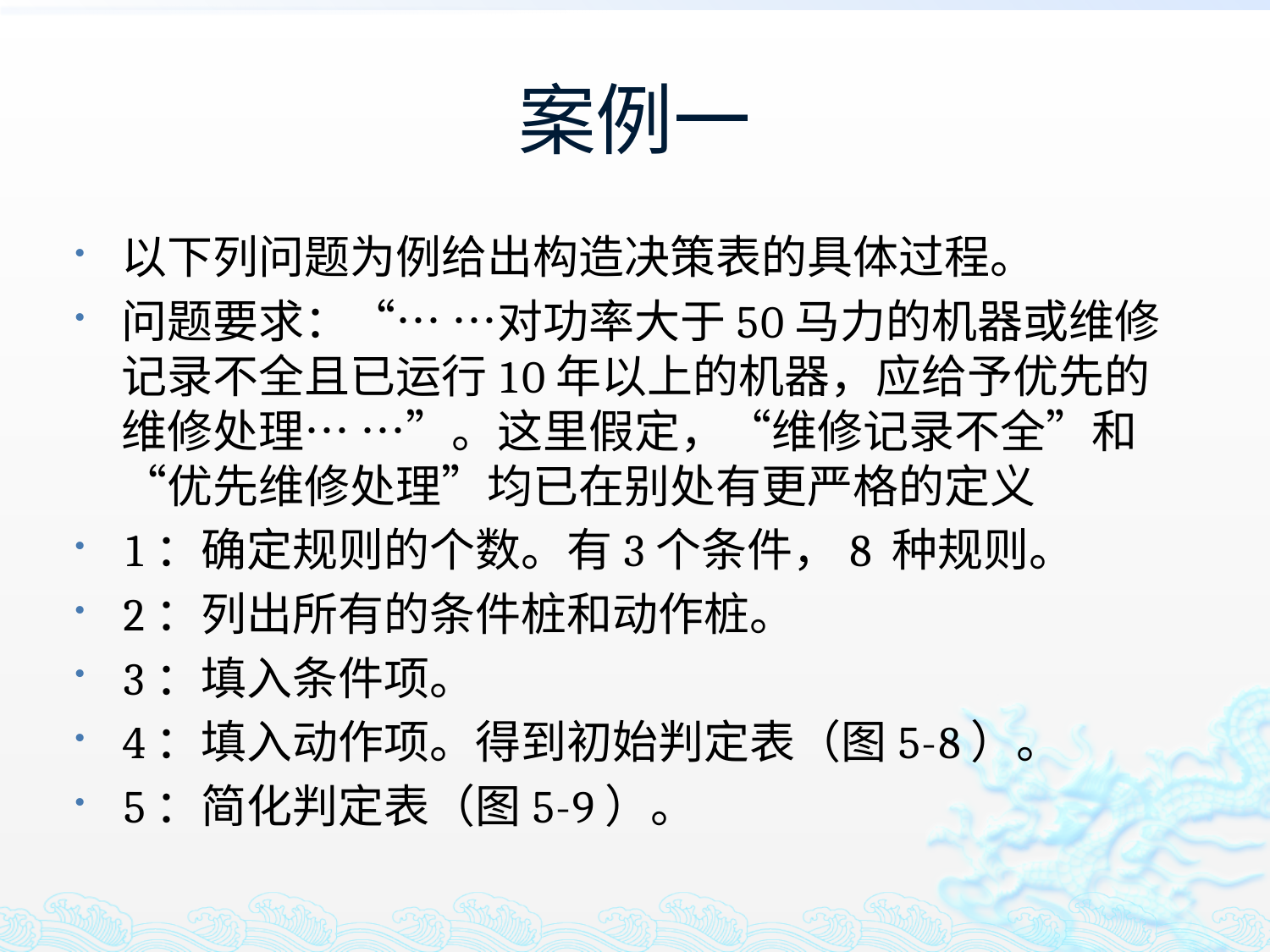

# 案例一
以下列问题为例给出构造决策表的具体过程。
问题要求：“… …对功率大于50马力的机器或维修记录不全且已运行10年以上的机器，应给予优先的维修处理… …”。这里假定，“维修记录不全”和“优先维修处理”均已在别处有更严格的定义
1：确定规则的个数。有3个条件，8 种规则。
2：列出所有的条件桩和动作桩。
3：填入条件项。
4：填入动作项。得到初始判定表（图5-8）。
5：简化判定表（图5-9）。